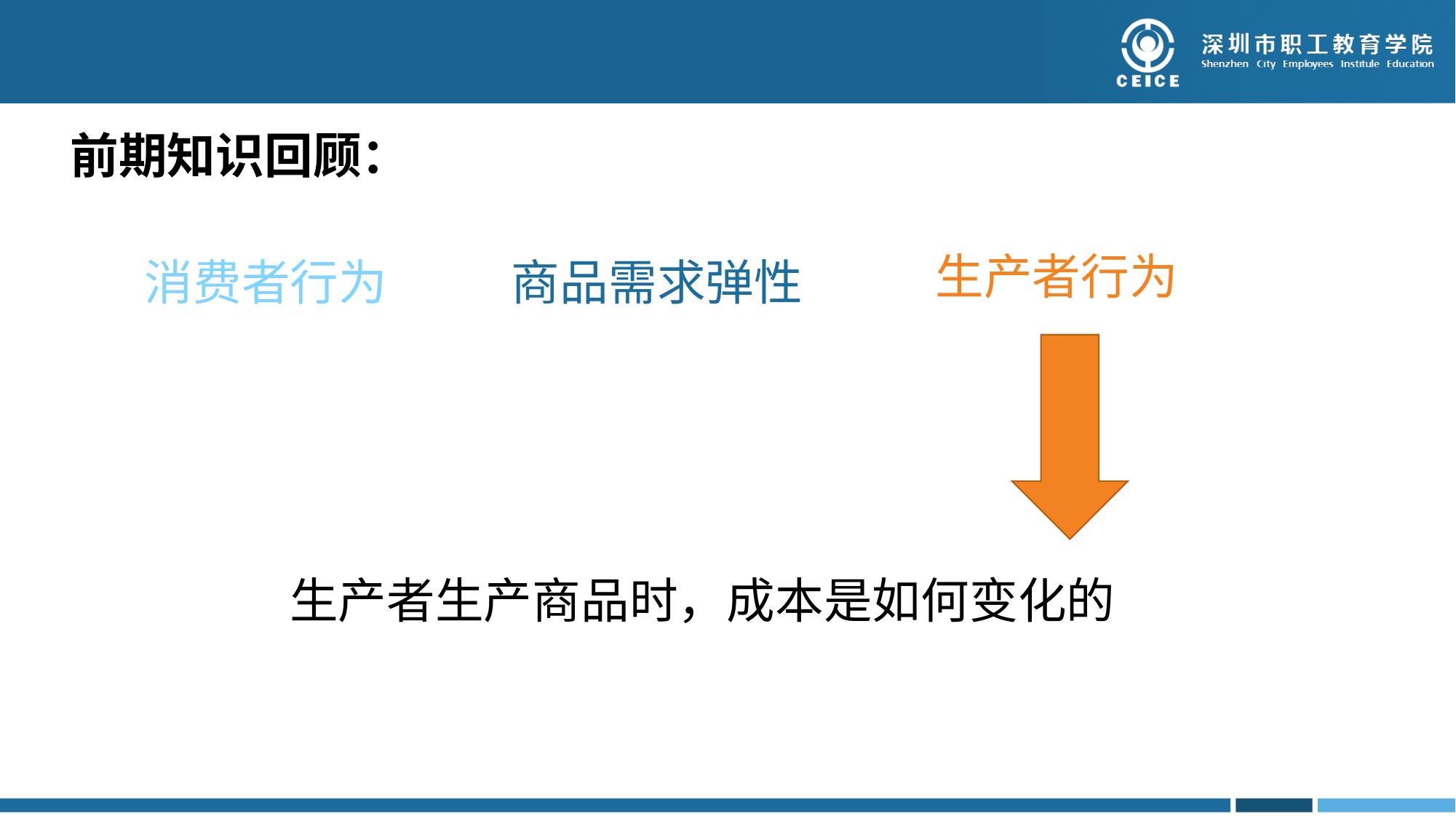

前期知识回顾：
生产者行为
消费者行为
商品需求弹性

生产者生产商品时，成本是如何变化的